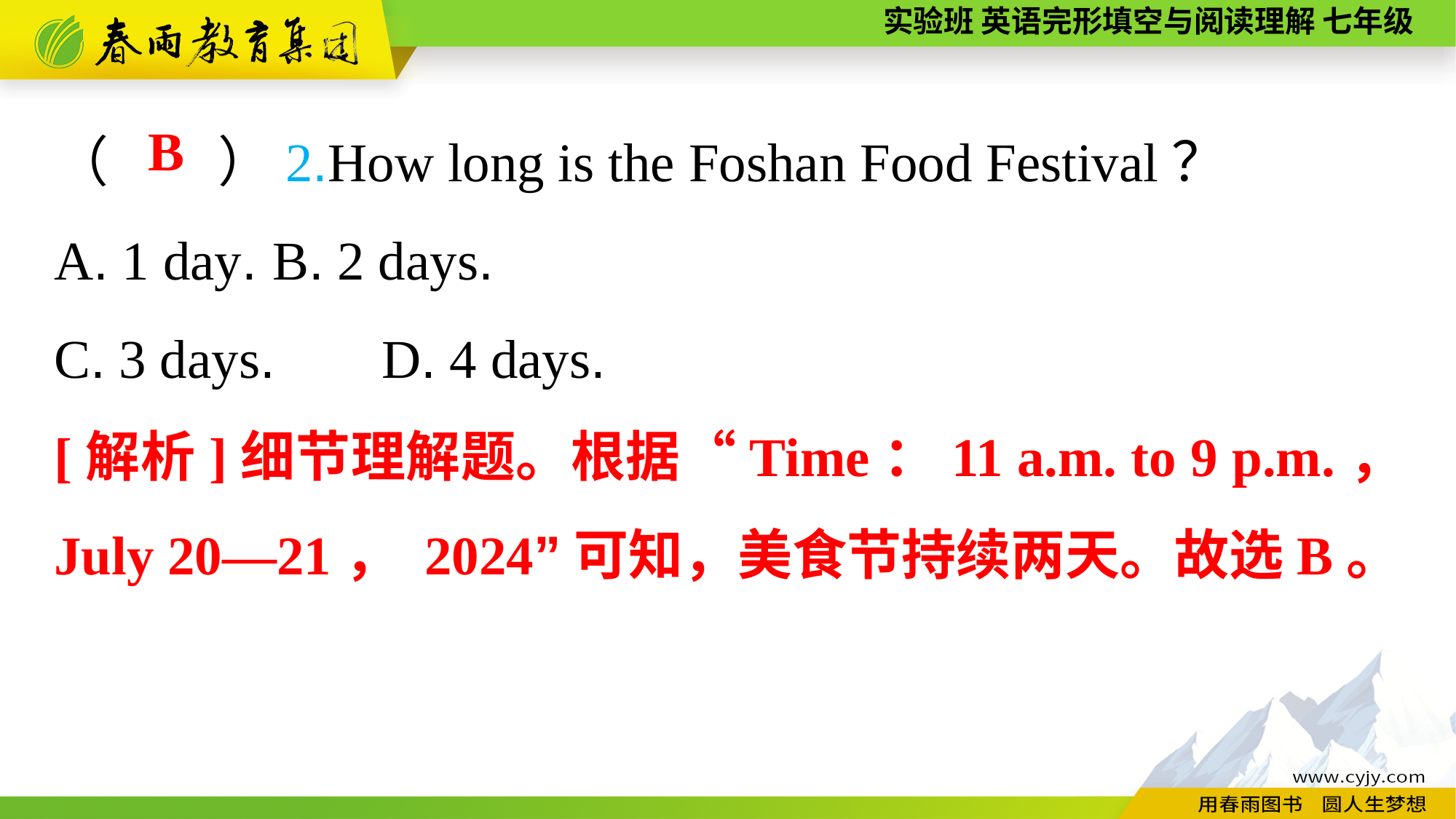

（　　）2.How long is the Foshan Food Festival？
A. 1 day.	B. 2 days.
C. 3 days.	D. 4 days.
B
[解析]细节理解题。根据“Time：11 a.m. to 9 p.m.， July 20—21， 2024”可知，美食节持续两天。故选B。